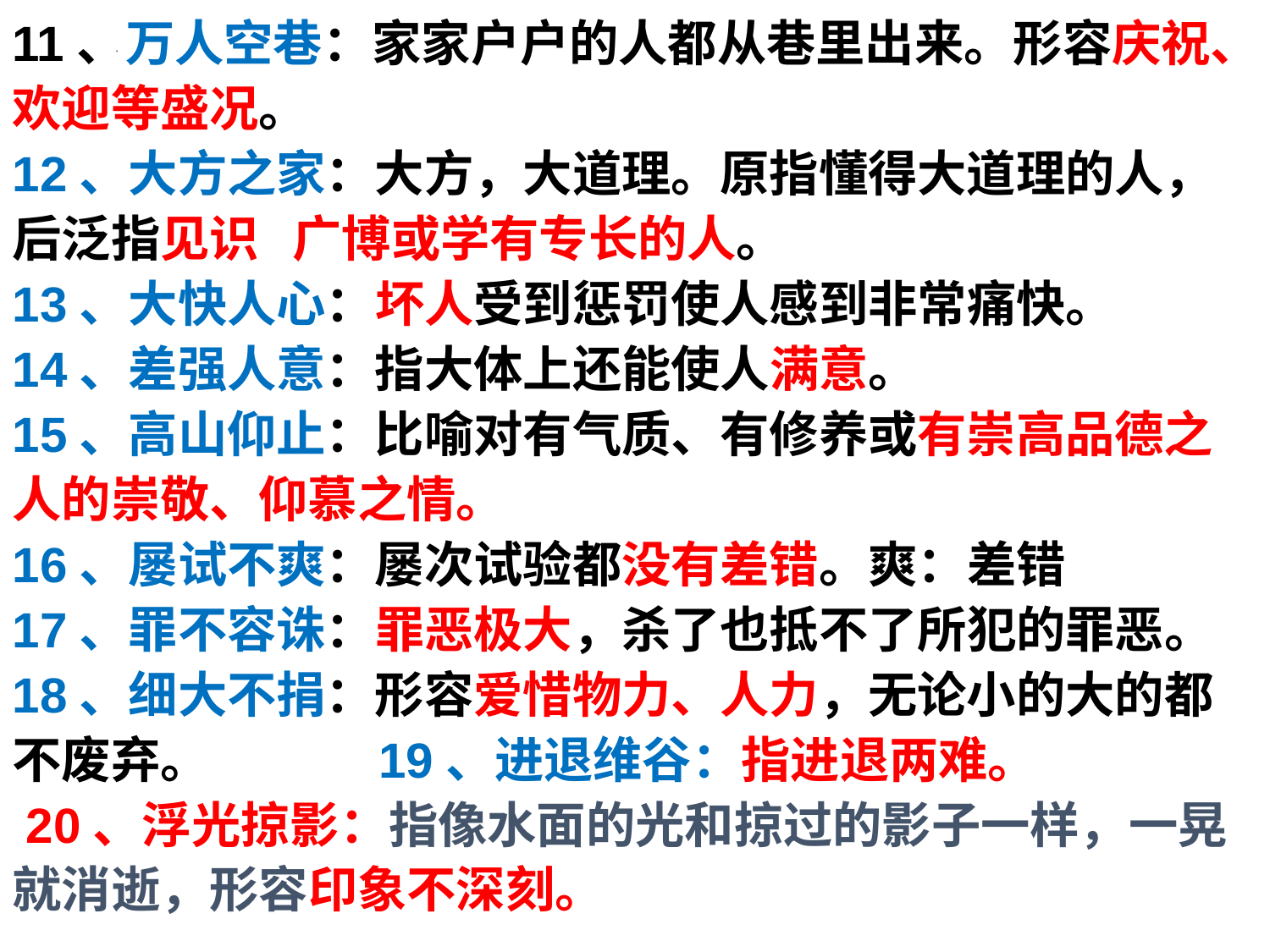

11、万人空巷：家家户户的人都从巷里出来。形容庆祝、欢迎等盛况。
12、大方之家：大方，大道理。原指懂得大道理的人，后泛指见识   广博或学有专长的人。
13、大快人心：坏人受到惩罚使人感到非常痛快。
14、差强人意：指大体上还能使人满意。
15、高山仰止：比喻对有气质、有修养或有崇高品德之人的崇敬、仰慕之情。
16、屡试不爽：屡次试验都没有差错。爽：差错
17、罪不容诛：罪恶极大，杀了也抵不了所犯的罪恶。
18、细大不捐：形容爱惜物力、人力，无论小的大的都不废弃。              19、进退维谷：指进退两难。
 20、浮光掠影：指像水面的光和掠过的影子一样，一晃就消逝，形容印象不深刻。

#